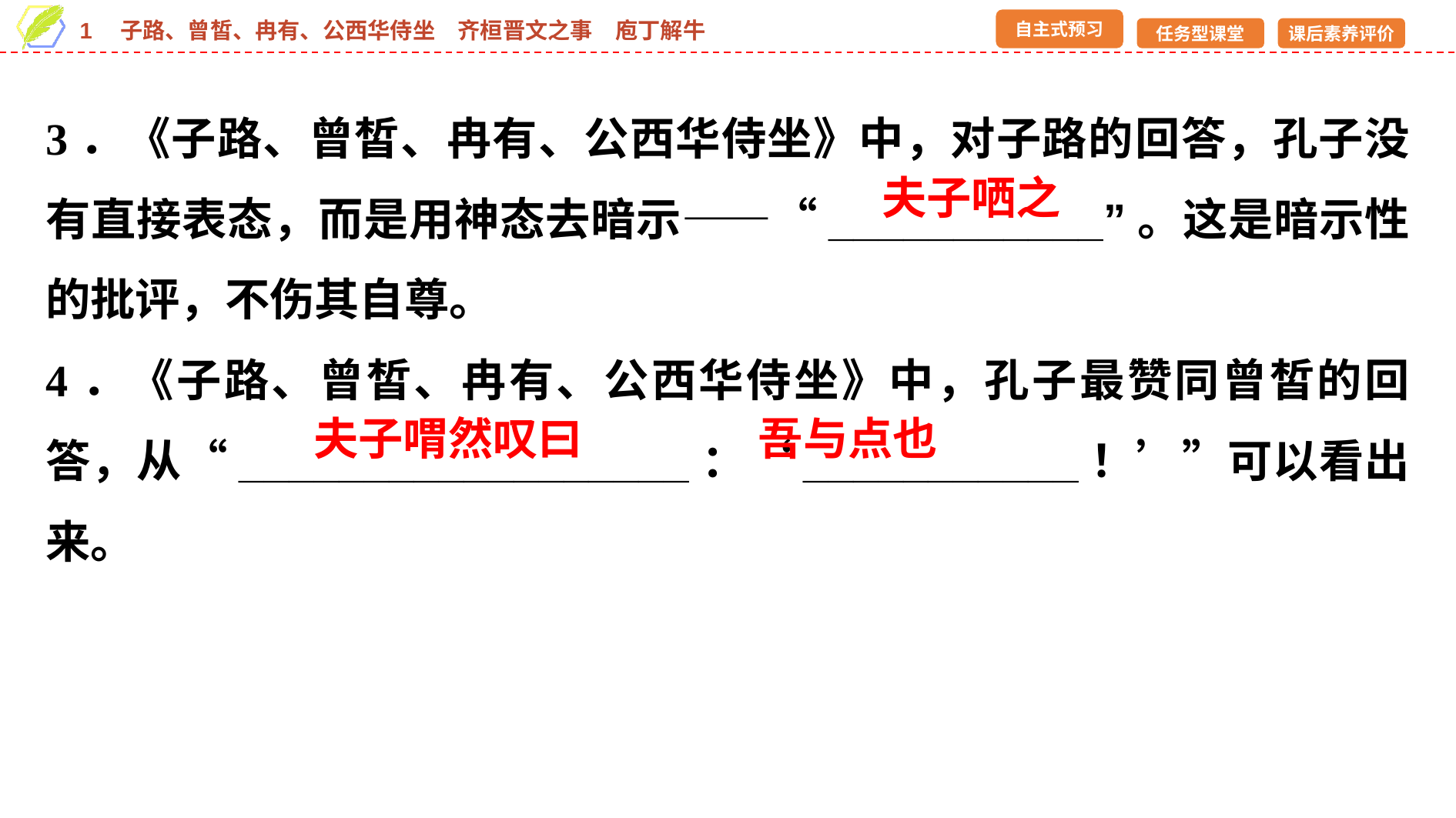

3．《子路、曾皙、冉有、公西华侍坐》中，对子路的回答，孔子没有直接表态，而是用神态去暗示——“___________”。这是暗示性的批评，不伤其自尊。
4．《子路、曾皙、冉有、公西华侍坐》中，孔子最赞同曾皙的回答，从“__________________：‘___________！’”可以看出来。
夫子哂之
夫子喟然叹曰
吾与点也